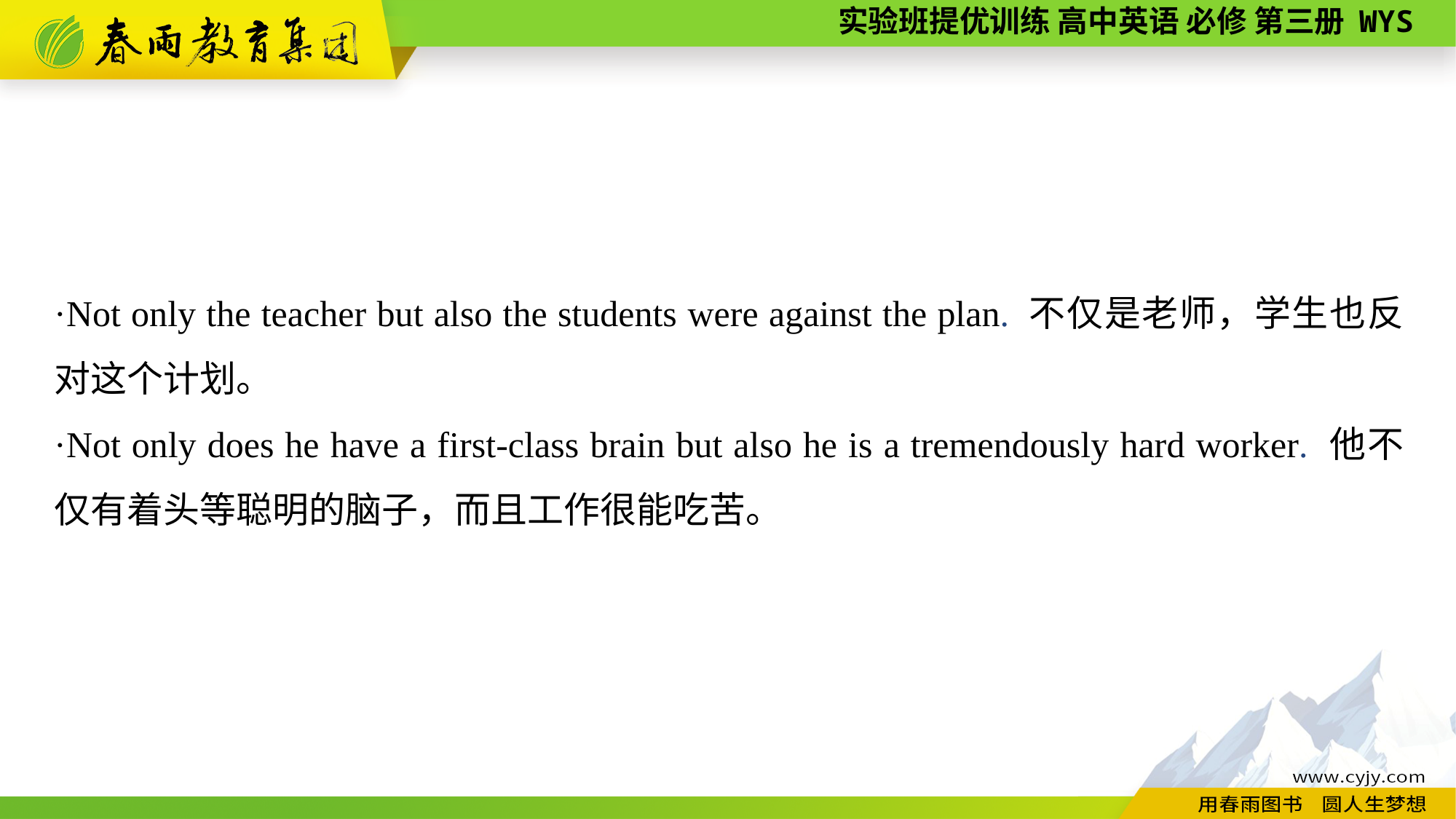

·Not only the teacher but also the students were against the plan. 不仅是老师，学生也反对这个计划。
·Not only does he have a first-class brain but also he is a tremendously hard worker. 他不仅有着头等聪明的脑子，而且工作很能吃苦。